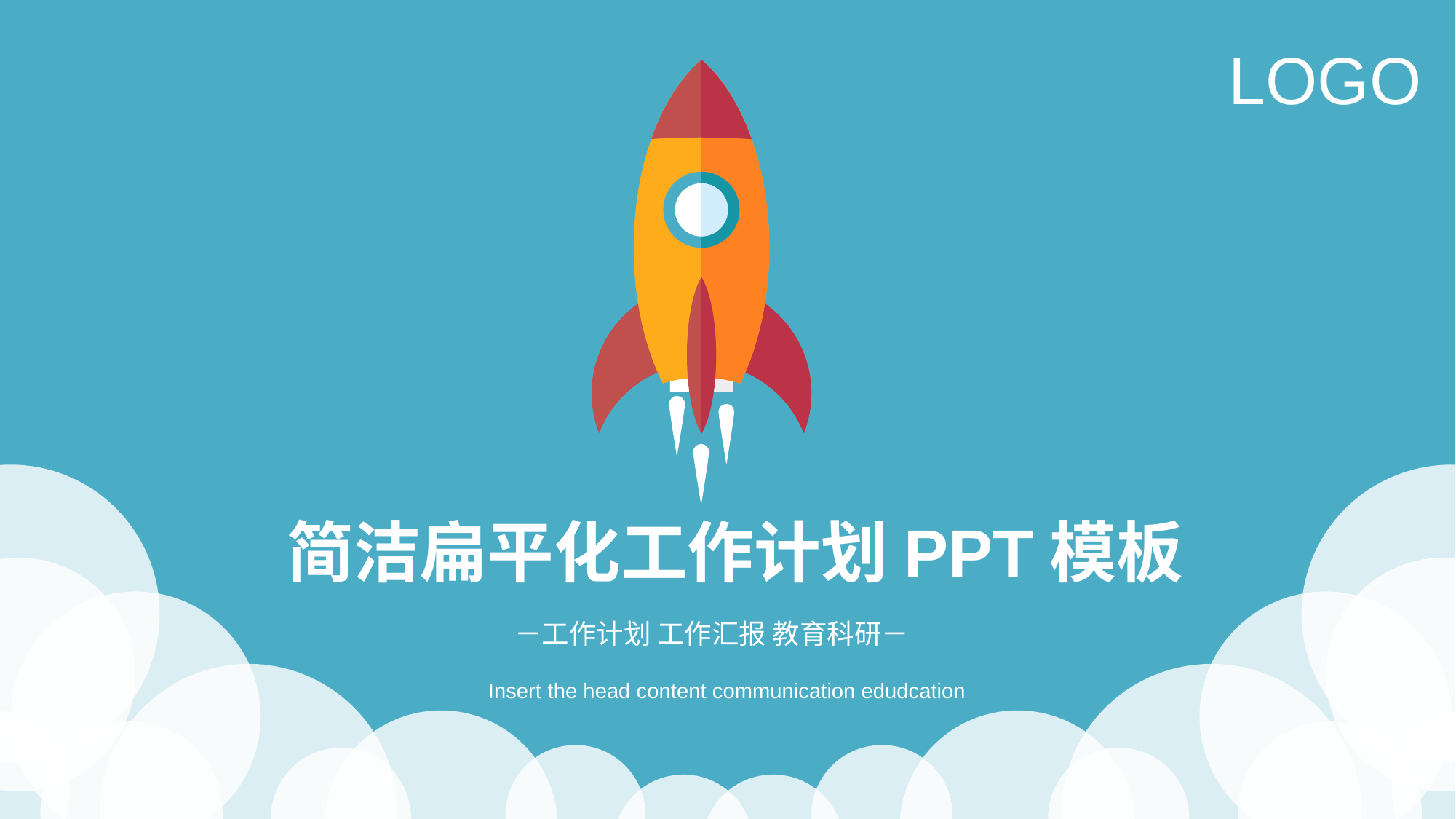

LOGO

简洁扁平化工作计划PPT模板
－工作计划 工作汇报 教育科研－
Insert the head content communication edudcation